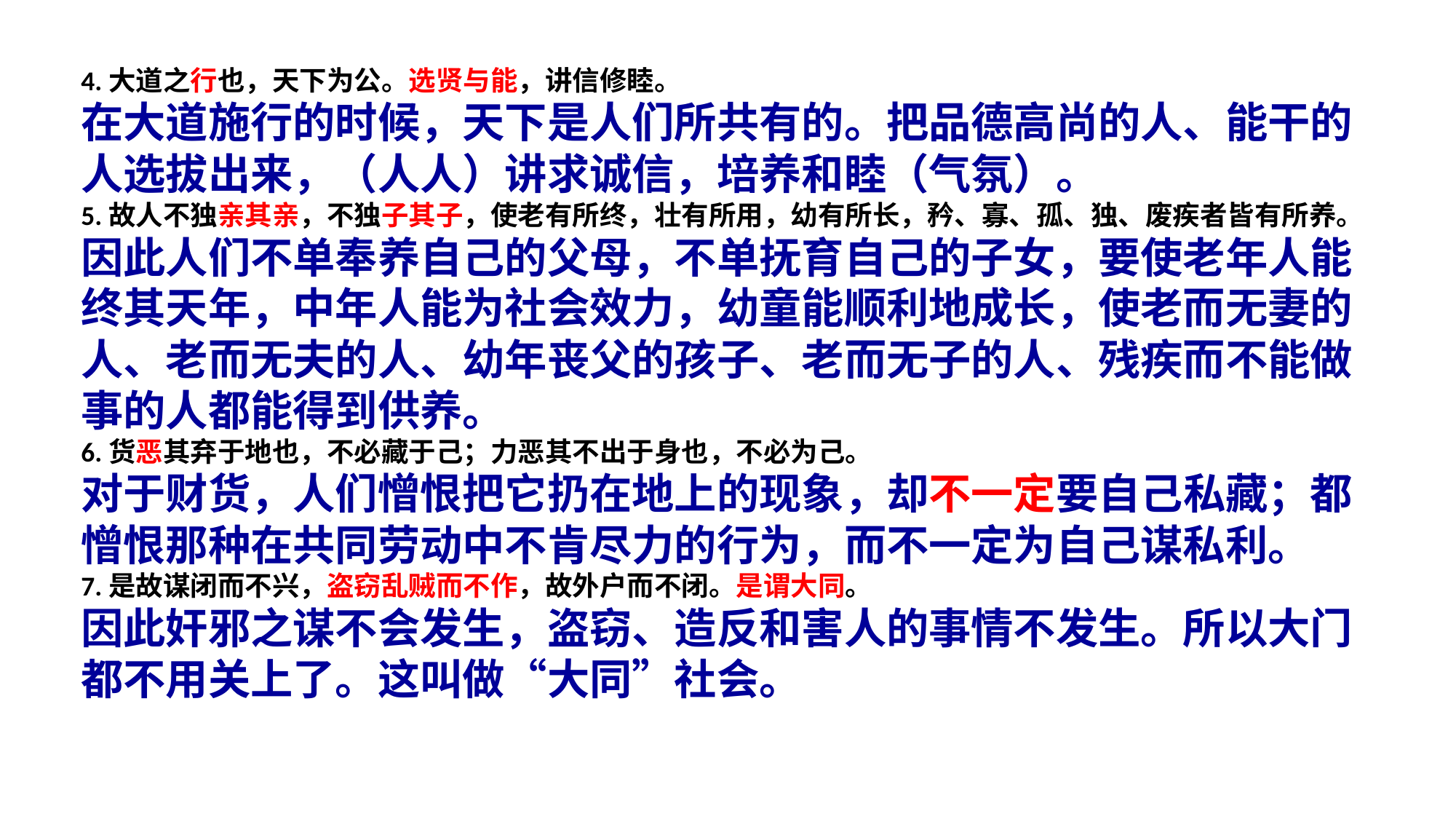

4.大道之行也，天下为公。选贤与能，讲信修睦。
在大道施行的时候，天下是人们所共有的。把品德高尚的人、能干的人选拔出来，（人人）讲求诚信，培养和睦（气氛）。
5.故人不独亲其亲，不独子其子，使老有所终，壮有所用，幼有所长，矜、寡、孤、独、废疾者皆有所养。
因此人们不单奉养自己的父母，不单抚育自己的子女，要使老年人能终其天年，中年人能为社会效力，幼童能顺利地成长，使老而无妻的人、老而无夫的人、幼年丧父的孩子、老而无子的人、残疾而不能做事的人都能得到供养。
6.货恶其弃于地也，不必藏于己；力恶其不出于身也，不必为己。
对于财货，人们憎恨把它扔在地上的现象，却不一定要自己私藏；都憎恨那种在共同劳动中不肯尽力的行为，而不一定为自己谋私利。
7.是故谋闭而不兴，盗窃乱贼而不作，故外户而不闭。是谓大同。
因此奸邪之谋不会发生，盗窃、造反和害人的事情不发生。所以大门都不用关上了。这叫做“大同”社会。